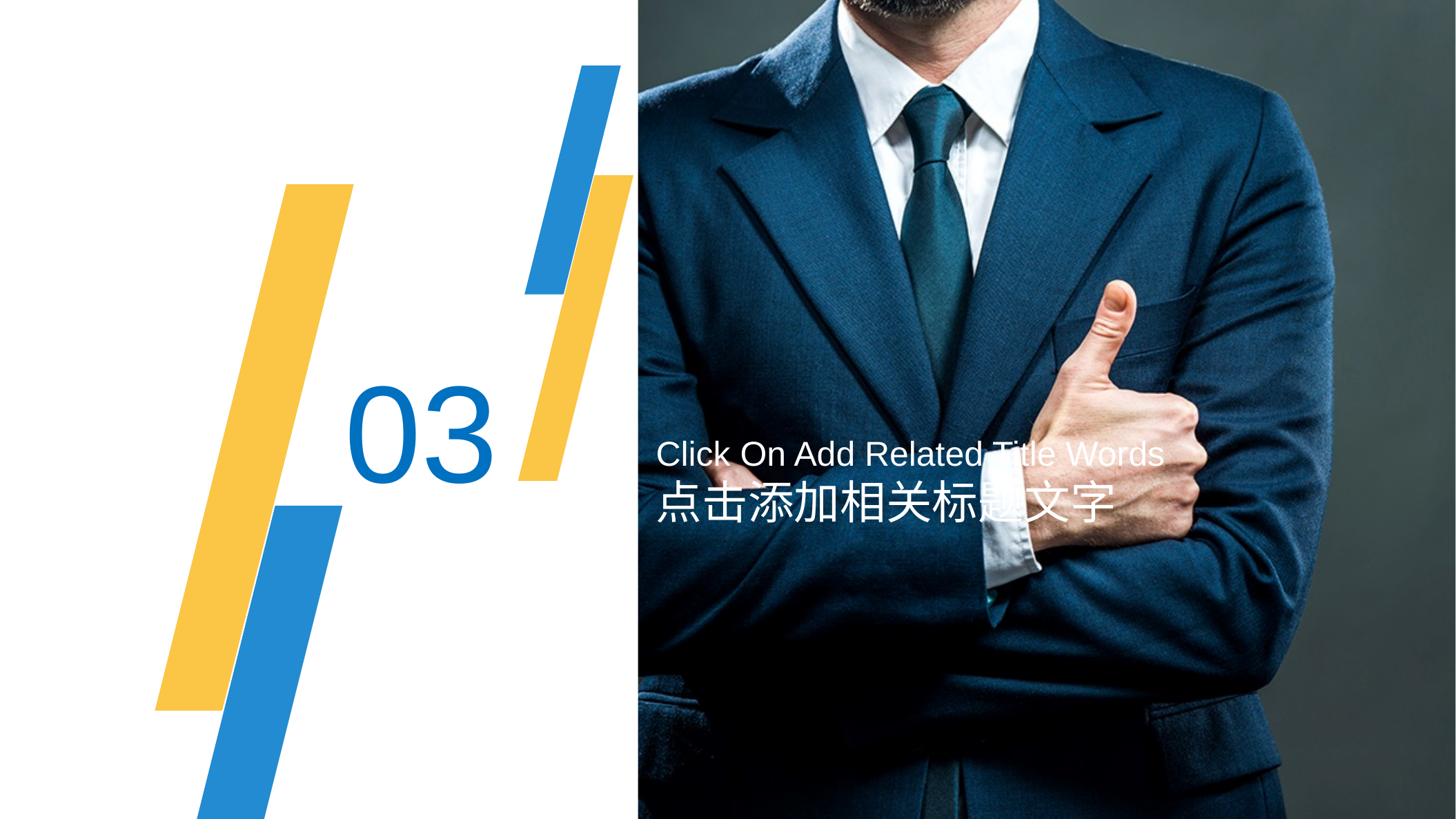

03
Click On Add Related Title Words
点击添加相关标题文字